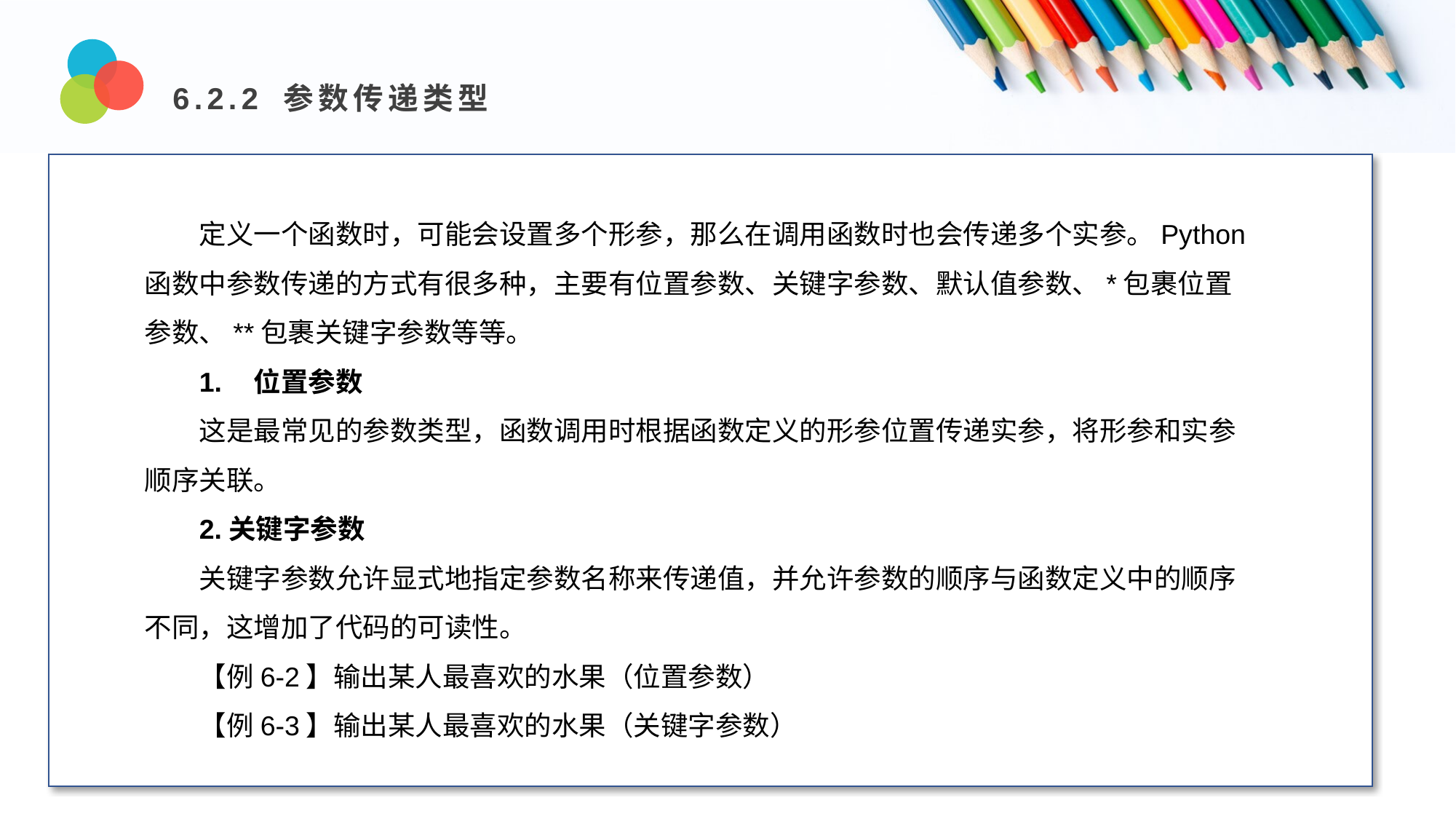

6.2.2 参数传递类型
Design and Production
定义一个函数时，可能会设置多个形参，那么在调用函数时也会传递多个实参。Python函数中参数传递的方式有很多种，主要有位置参数、关键字参数、默认值参数、*包裹位置参数、**包裹关键字参数等等。
1.	位置参数
这是最常见的参数类型，函数调用时根据函数定义的形参位置传递实参，将形参和实参顺序关联。
2.关键字参数
关键字参数允许显式地指定参数名称来传递值，并允许参数的顺序与函数定义中的顺序不同，这增加了代码的可读性。
【例6-2】输出某人最喜欢的水果（位置参数）
【例6-3】输出某人最喜欢的水果（关键字参数）